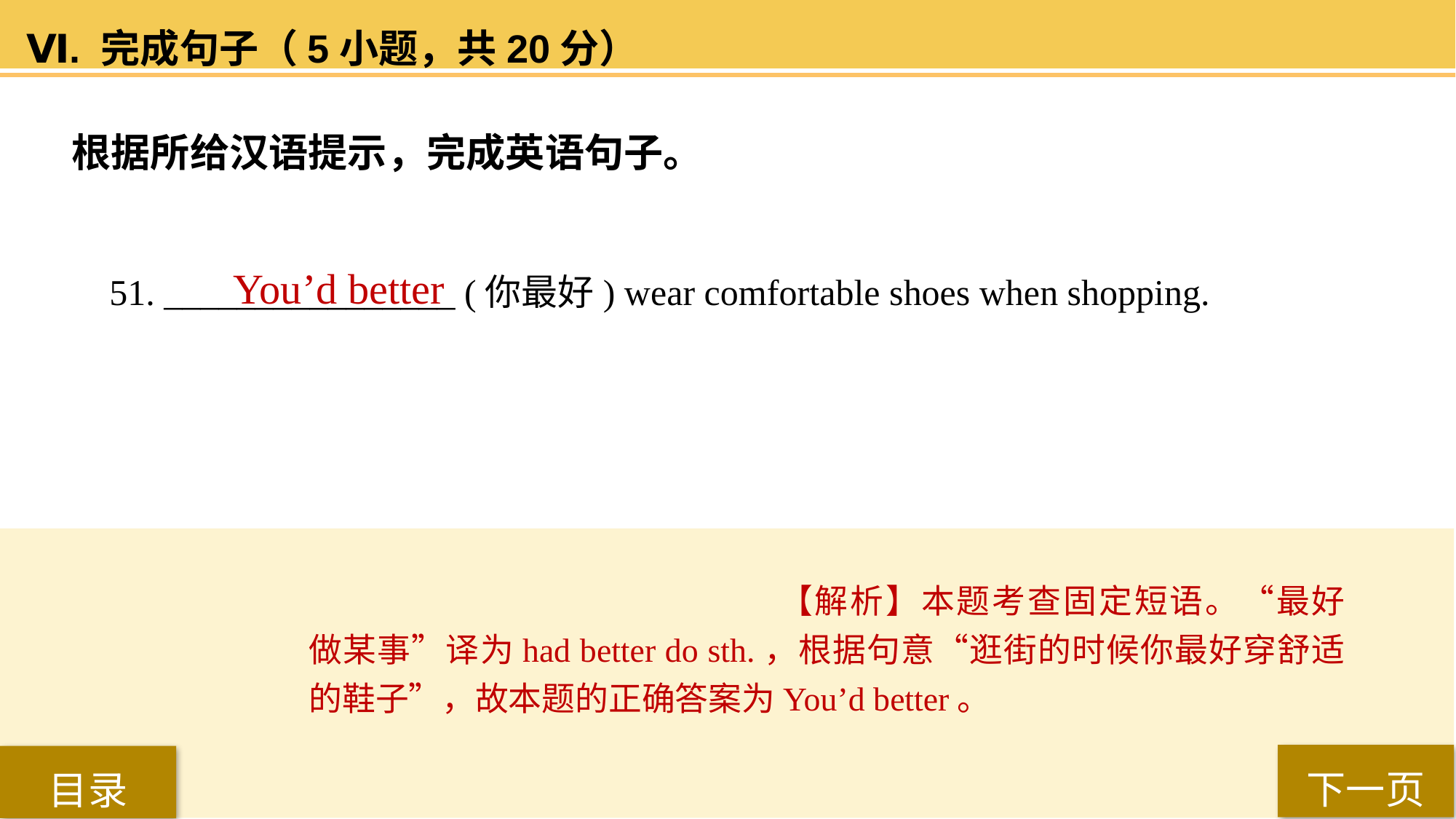

Ⅵ. 完成句子（5小题，共20分）
根据所给汉语提示，完成英语句子。
51. ________________ (你最好) wear comfortable shoes when shopping.
You’d better
【解析】本题考查固定短语。“最好做某事”译为had better do sth.，根据句意“逛街的时候你最好穿舒适的鞋子”，故本题的正确答案为You’d better。